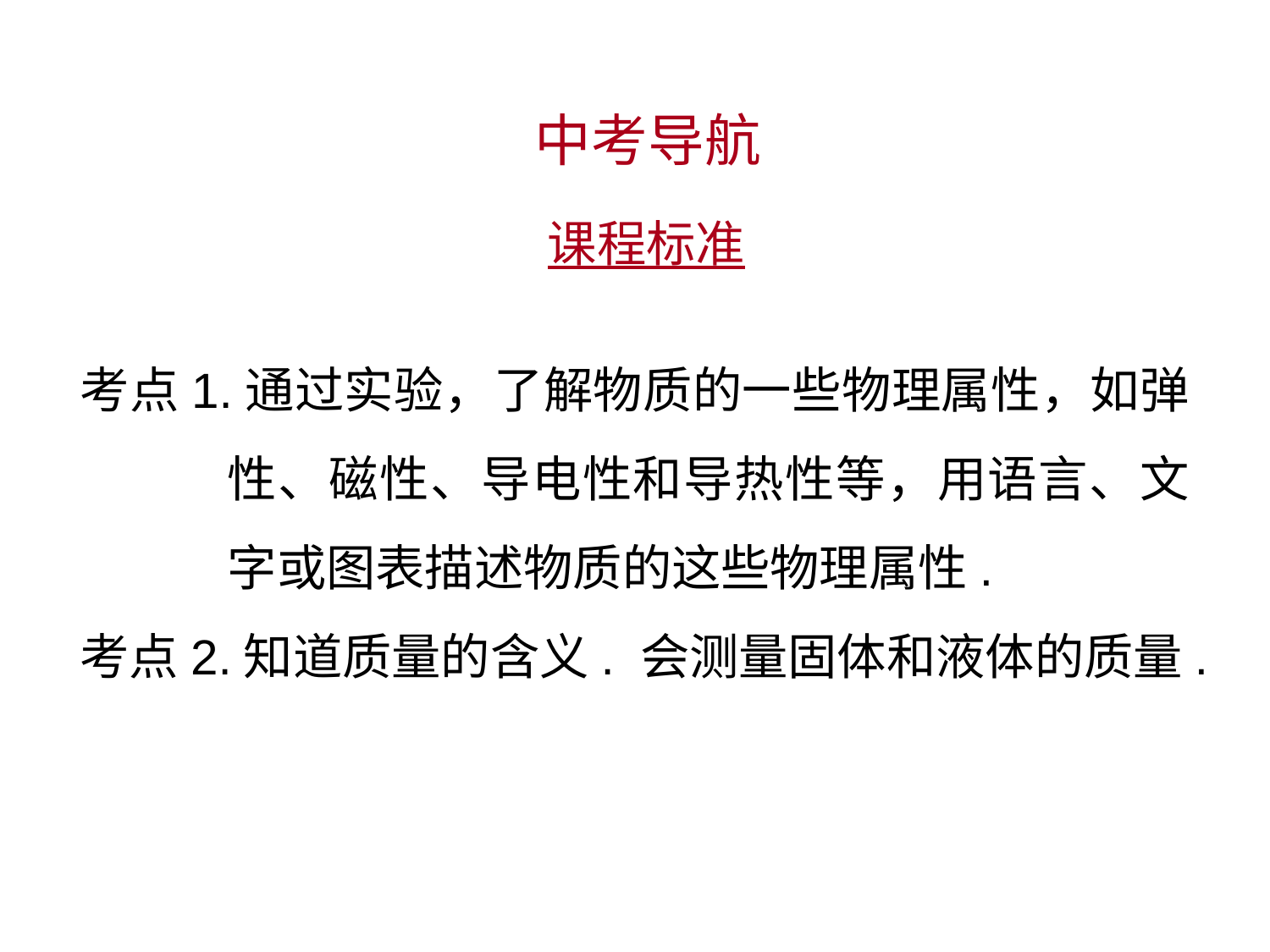

中考导航
 课程标准
考点1.通过实验，了解物质的一些物理属性，如弹性、磁性、导电性和导热性等，用语言、文字或图表描述物质的这些物理属性.
考点2.知道质量的含义. 会测量固体和液体的质量.